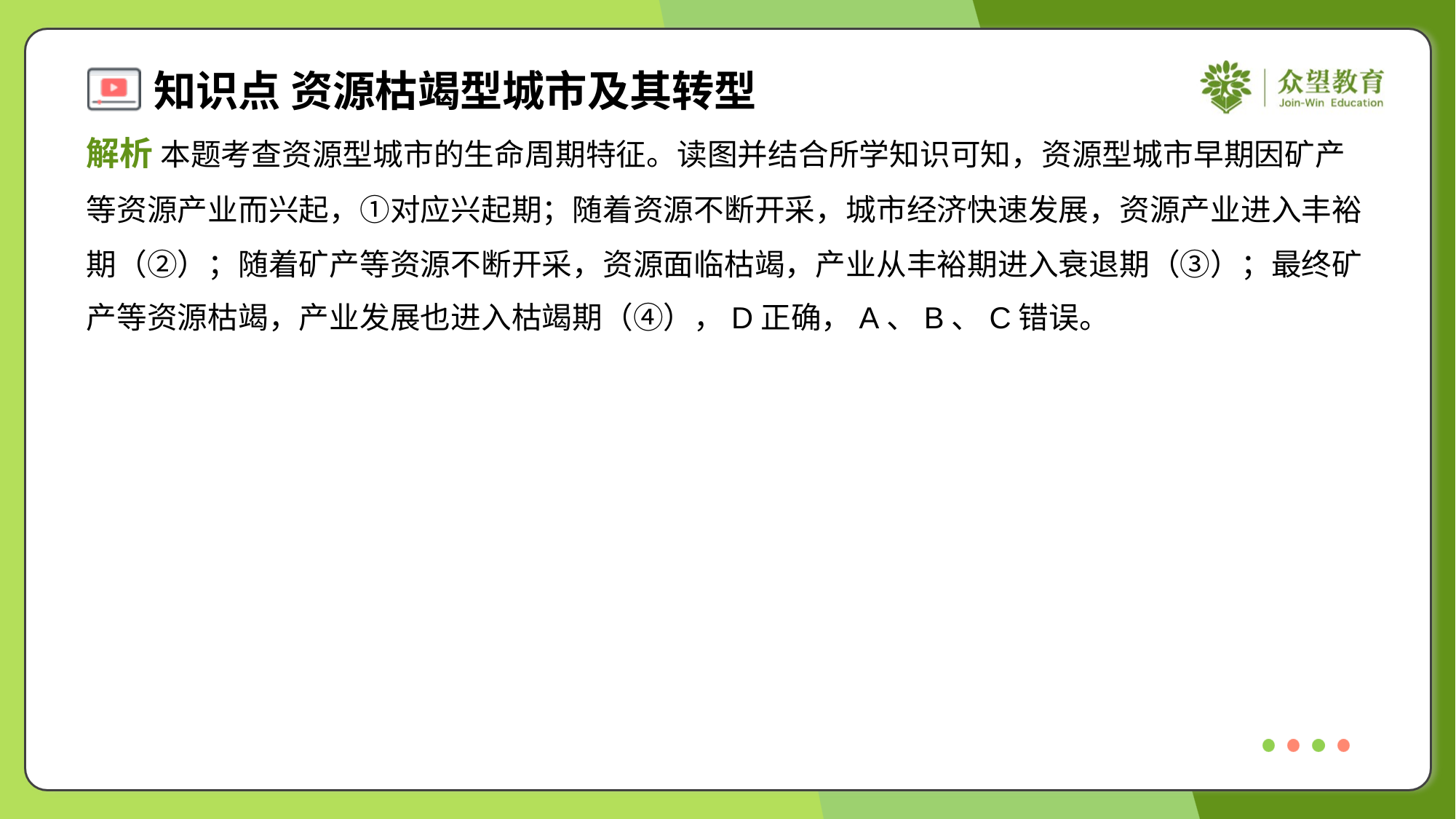

解析 本题考查资源型城市的生命周期特征。读图并结合所学知识可知，资源型城市早期因矿产
等资源产业而兴起，①对应兴起期；随着资源不断开采，城市经济快速发展，资源产业进入丰裕
期（②）；随着矿产等资源不断开采，资源面临枯竭，产业从丰裕期进入衰退期（③）；最终矿
产等资源枯竭，产业发展也进入枯竭期（④），D正确，A、B、C错误。